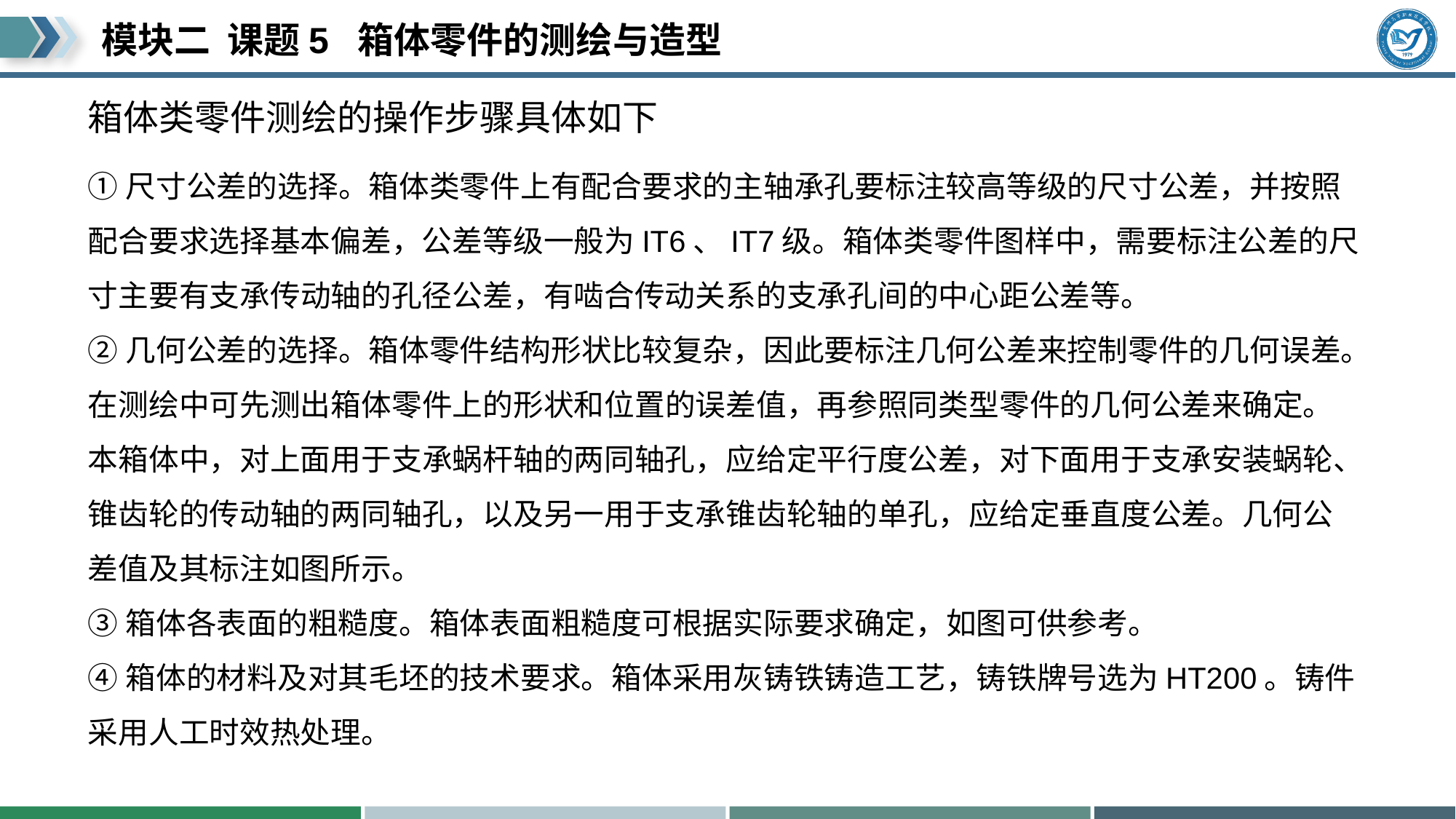

# 箱体类零件测绘的操作步骤具体如下
①尺寸公差的选择。箱体类零件上有配合要求的主轴承孔要标注较高等级的尺寸公差，并按照配合要求选择基本偏差，公差等级一般为IT6、IT7级。箱体类零件图样中，需要标注公差的尺寸主要有支承传动轴的孔径公差，有啮合传动关系的支承孔间的中心距公差等。
②几何公差的选择。箱体零件结构形状比较复杂，因此要标注几何公差来控制零件的几何误差。在测绘中可先测出箱体零件上的形状和位置的误差值，再参照同类型零件的几何公差来确定。本箱体中，对上面用于支承蜗杆轴的两同轴孔，应给定平行度公差，对下面用于支承安装蜗轮、锥齿轮的传动轴的两同轴孔，以及另一用于支承锥齿轮轴的单孔，应给定垂直度公差。几何公差值及其标注如图所示。
③箱体各表面的粗糙度。箱体表面粗糙度可根据实际要求确定，如图可供参考。
④箱体的材料及对其毛坯的技术要求。箱体采用灰铸铁铸造工艺，铸铁牌号选为HT200。铸件采用人工时效热处理。